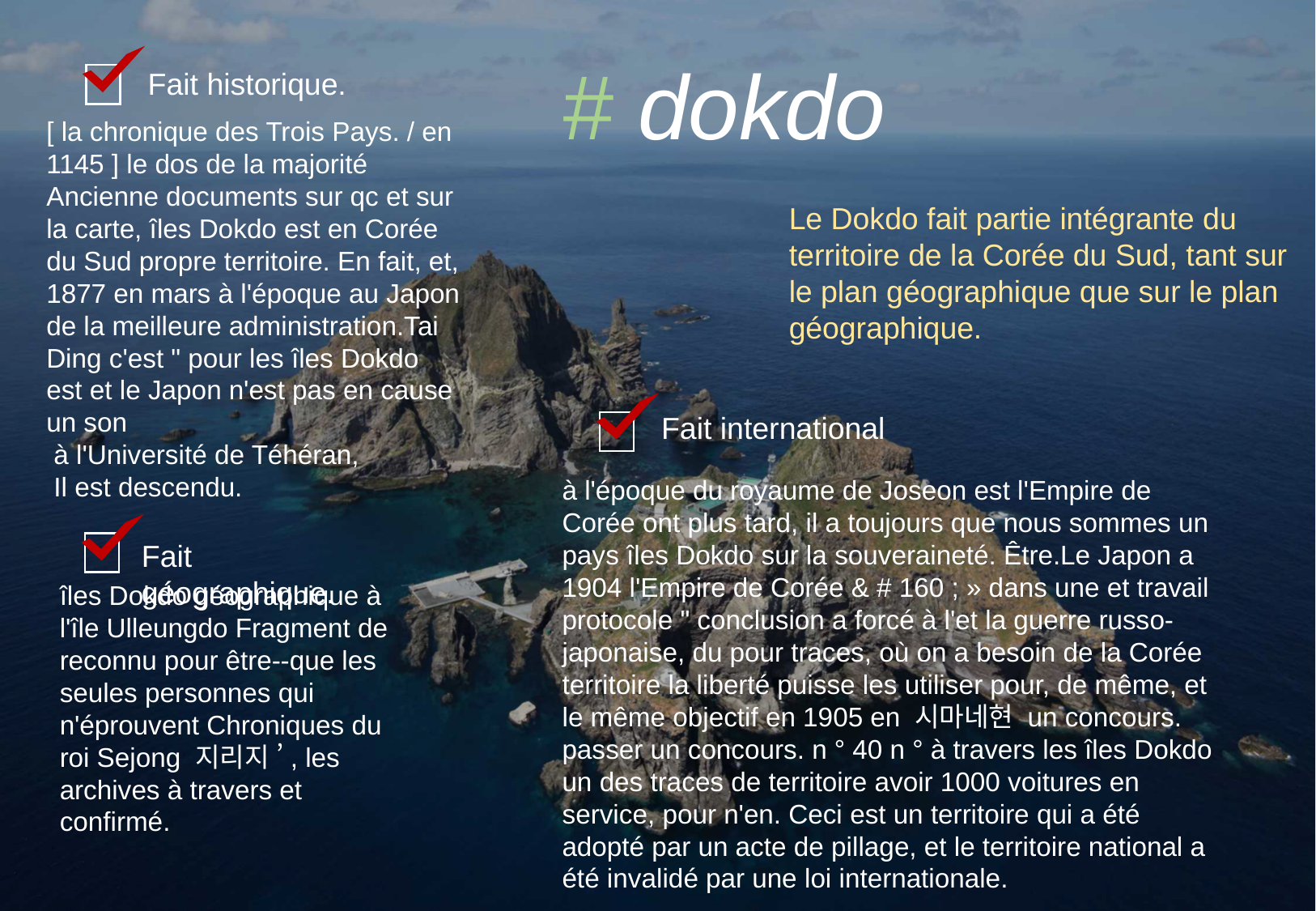

Fait historique.
[ la chronique des Trois Pays. / en 1145 ] le dos de la majorité Ancienne documents sur qc et sur la carte, îles Dokdo est en Corée du Sud propre territoire. En fait, et, 1877 en mars à l'époque au Japon de la meilleure administration.Tai Ding c'est " pour les îles Dokdo est et le Japon n'est pas en cause un son
 à l'Université de Téhéran,
 Il est descendu.
# dokdo
Le Dokdo fait partie intégrante du territoire de la Corée du Sud, tant sur le plan géographique que sur le plan géographique.

Fait international
à l'époque du royaume de Joseon est l'Empire de Corée ont plus tard, il a toujours que nous sommes un pays îles Dokdo sur la souveraineté. Être.Le Japon a 1904 l'Empire de Corée & # 160 ; » dans une et travail protocole " conclusion a forcé à l'et la guerre russo-japonaise, du pour traces, où on a besoin de la Corée territoire la liberté puisse les utiliser pour, de même, et le même objectif en 1905 en 시마네현 un concours. passer un concours. n ° 40 n ° à travers les îles Dokdo un des traces de territoire avoir 1000 voitures en service, pour n'en. Ceci est un territoire qui a été adopté par un acte de pillage, et le territoire national a été invalidé par une loi internationale.

Fait géographique.
îles Dokdo géographique à l'île Ulleungdo Fragment de reconnu pour être--que les seules personnes qui n'éprouvent Chroniques du roi Sejong 지리지 ’, les archives à travers et confirmé.